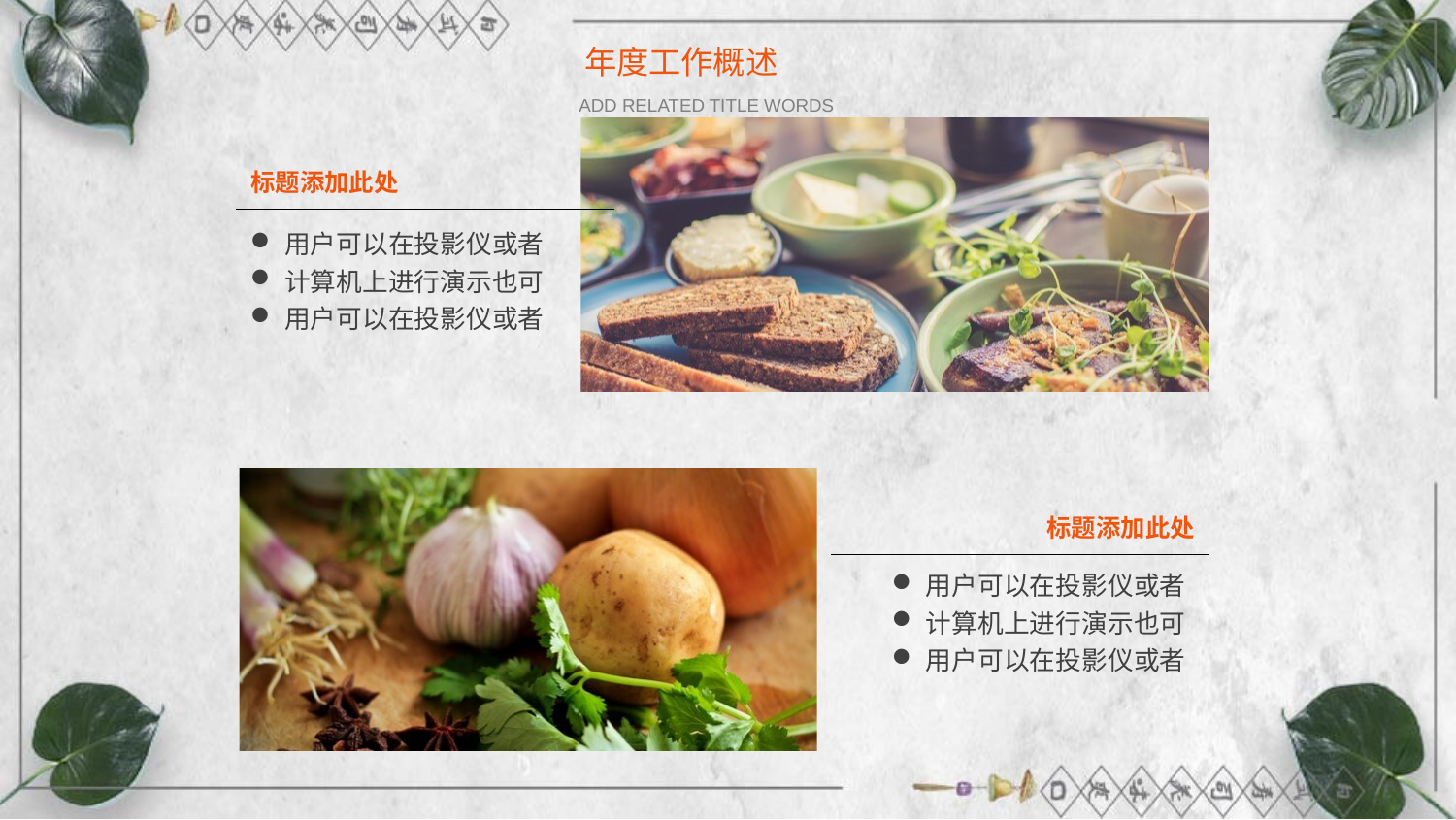

标题添加此处
用户可以在投影仪或者
计算机上进行演示也可
用户可以在投影仪或者

标题添加此处
用户可以在投影仪或者
计算机上进行演示也可
用户可以在投影仪或者